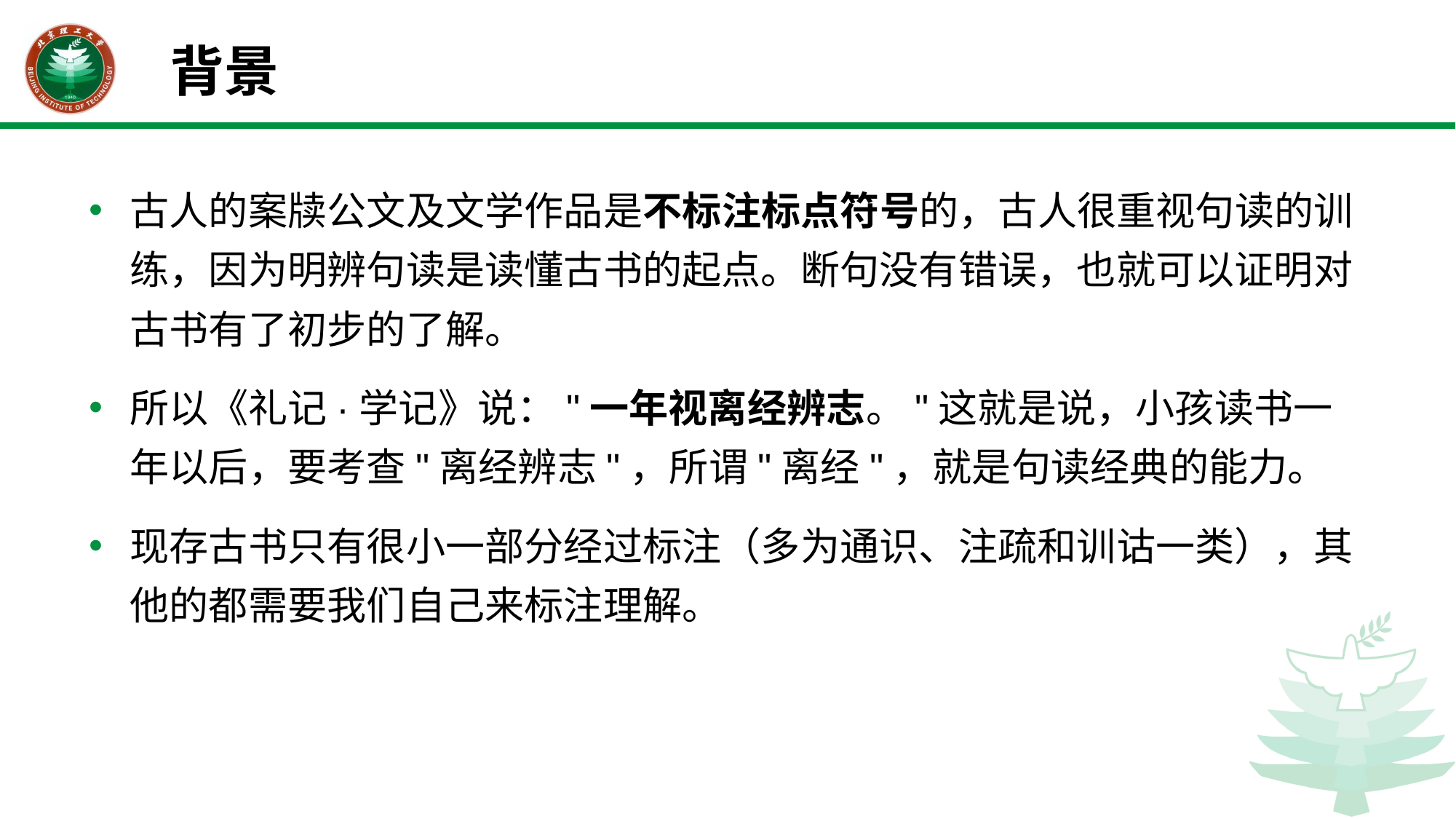

# 背景
古人的案牍公文及文学作品是不标注标点符号的，古人很重视句读的训练，因为明辨句读是读懂古书的起点。断句没有错误，也就可以证明对古书有了初步的了解。
所以《礼记·学记》说："一年视离经辨志。"这就是说，小孩读书一年以后，要考查"离经辨志"，所谓"离经"，就是句读经典的能力。
现存古书只有很小一部分经过标注（多为通识、注疏和训诂一类），其他的都需要我们自己来标注理解。